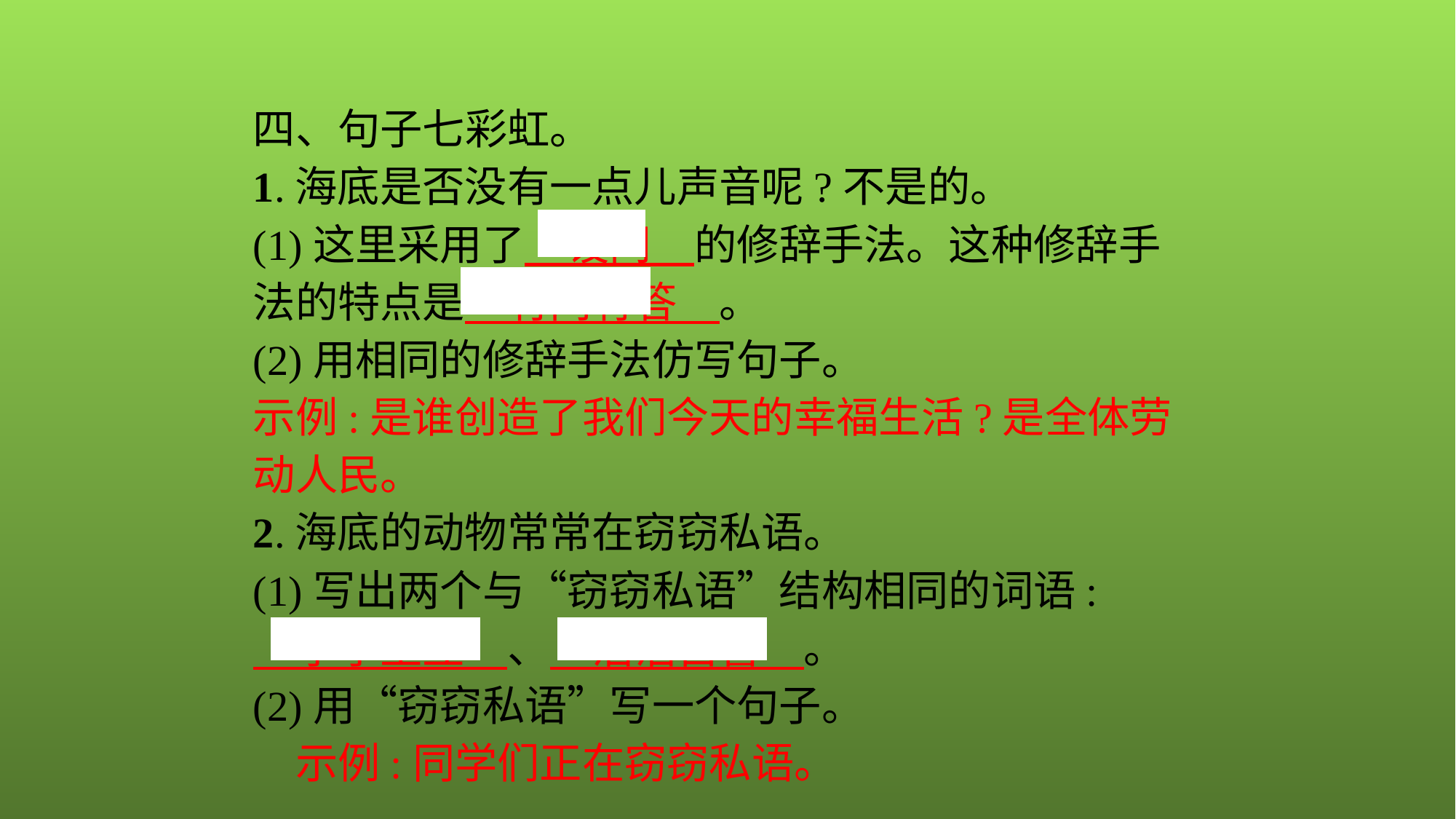

四、句子七彩虹。
1.海底是否没有一点儿声音呢?不是的。
(1)这里采用了　设问　的修辞手法。这种修辞手法的特点是　有问有答　。
(2)用相同的修辞手法仿写句子。
示例:是谁创造了我们今天的幸福生活?是全体劳动人民。
2.海底的动物常常在窃窃私语。
(1)写出两个与“窃窃私语”结构相同的词语:
　亭亭玉立　、　沾沾自喜　。
(2)用“窃窃私语”写一个句子。
　示例:同学们正在窃窃私语。